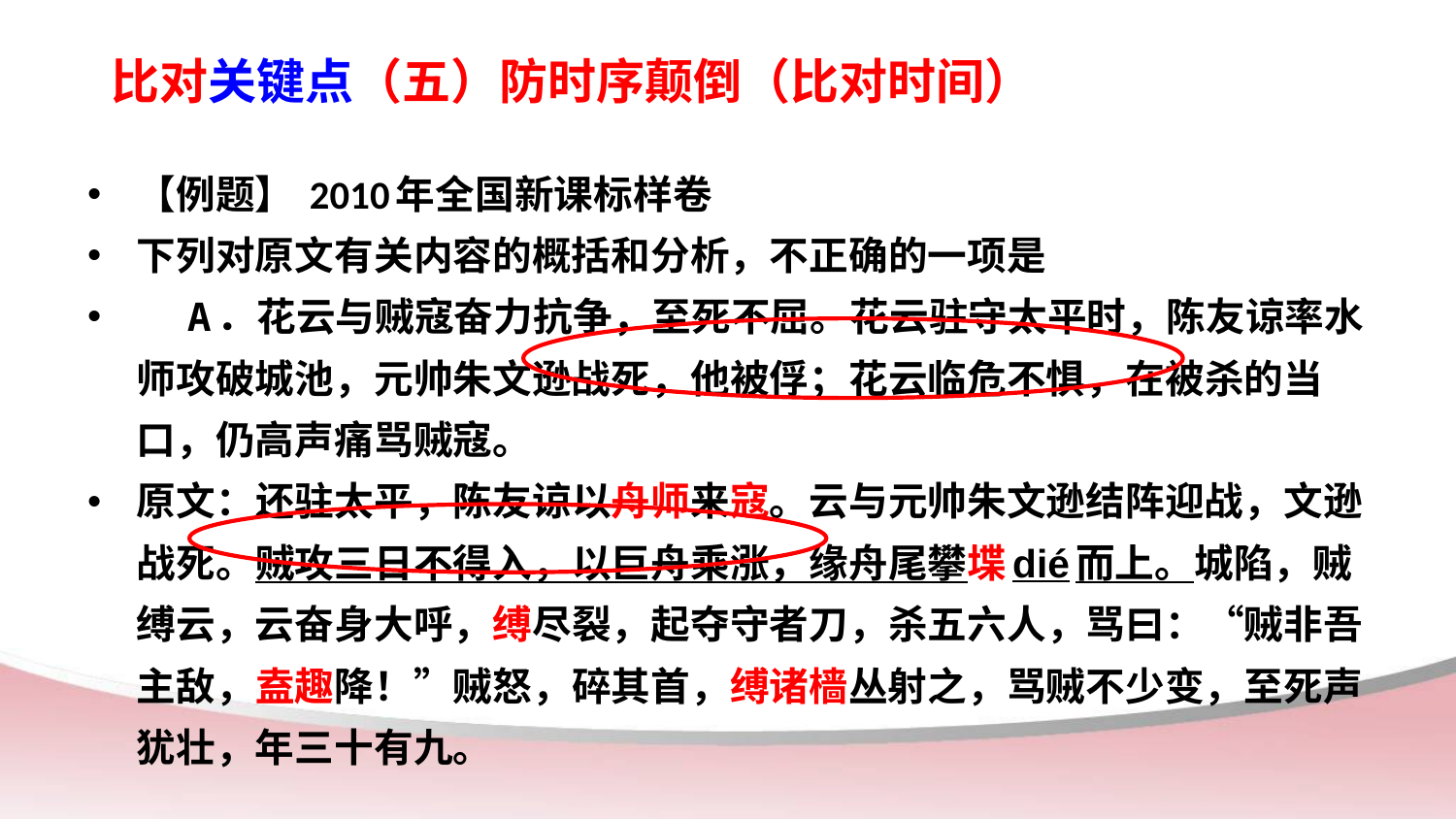

比对关键点（五）防时序颠倒（比对时间）
【例题】 2010年全国新课标样卷
下列对原文有关内容的概括和分析，不正确的一项是
    A．花云与贼寇奋力抗争，至死不屈。花云驻守太平时，陈友谅率水师攻破城池，元帅朱文逊战死，他被俘；花云临危不惧，在被杀的当口，仍高声痛骂贼寇。
原文：还驻太平，陈友谅以舟师来寇。云与元帅朱文逊结阵迎战，文逊战死。贼攻三日不得入，以巨舟乘涨，缘舟尾攀堞dié而上。城陷，贼缚云，云奋身大呼，缚尽裂，起夺守者刀，杀五六人，骂曰：“贼非吾主敌，盍趣降！”贼怒，碎其首，缚诸樯丛射之，骂贼不少变，至死声犹壮，年三十有九。